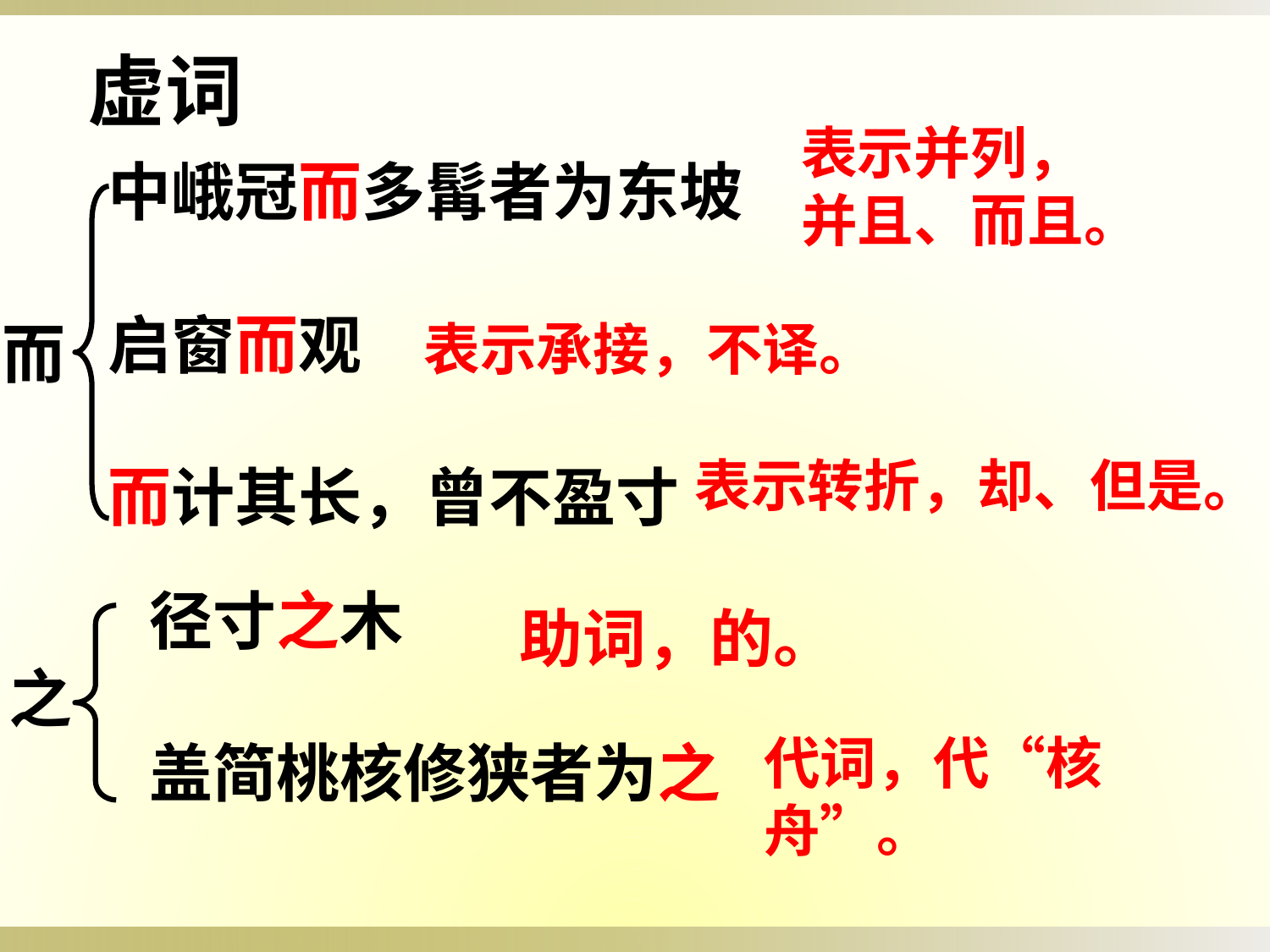

虚词
表示并列，
并且、而且。
中峨冠而多髯者为东坡

启窗而观

而计其长，曾不盈寸

而
表示承接，不译。
表示转折，却、但是。
径寸之木

盖简桃核修狭者为之
助词，的。

之
代词，代“核舟”。